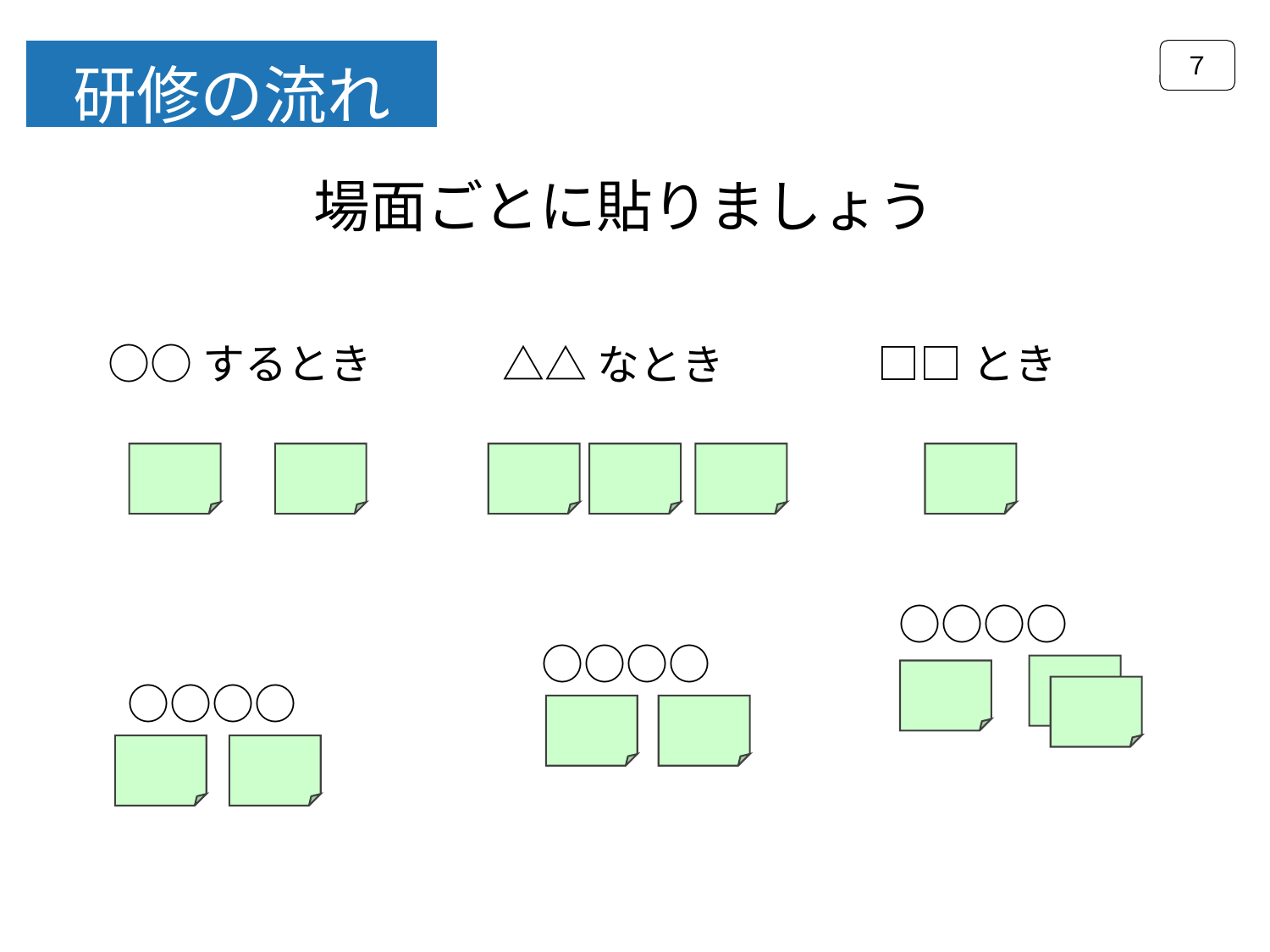

７
研修の流れ
場面ごとに貼りましょう
○○するとき
□□とき
△△なとき

○○○○
○○○○
○○○○